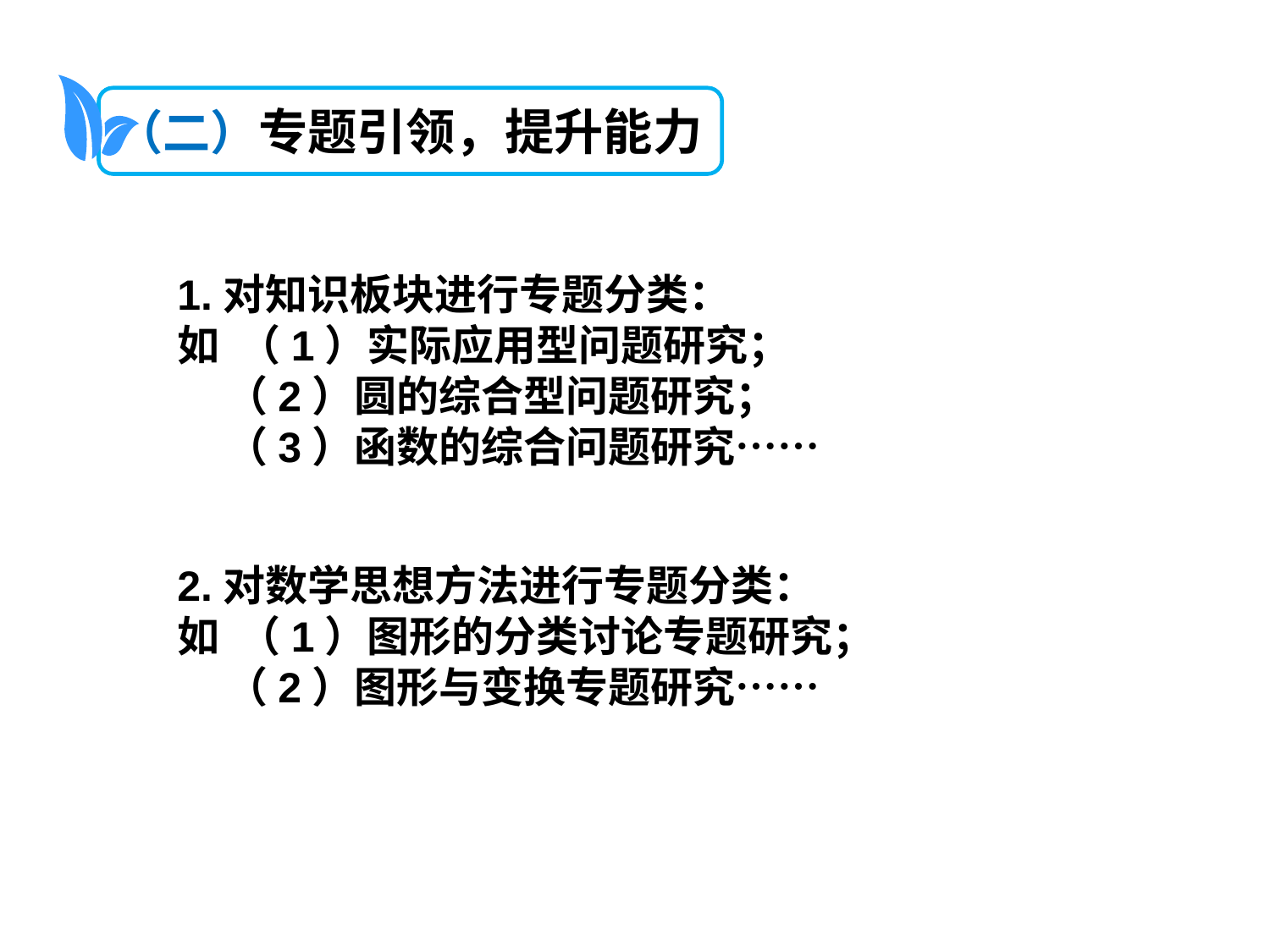

（二）专题引领，提升能力
1.对知识板块进行专题分类：
如  （1）实际应用型问题研究；
    （2）圆的综合型问题研究；
    （3）函数的综合问题研究……
2.对数学思想方法进行专题分类：
如  （1）图形的分类讨论专题研究；
    （2）图形与变换专题研究……